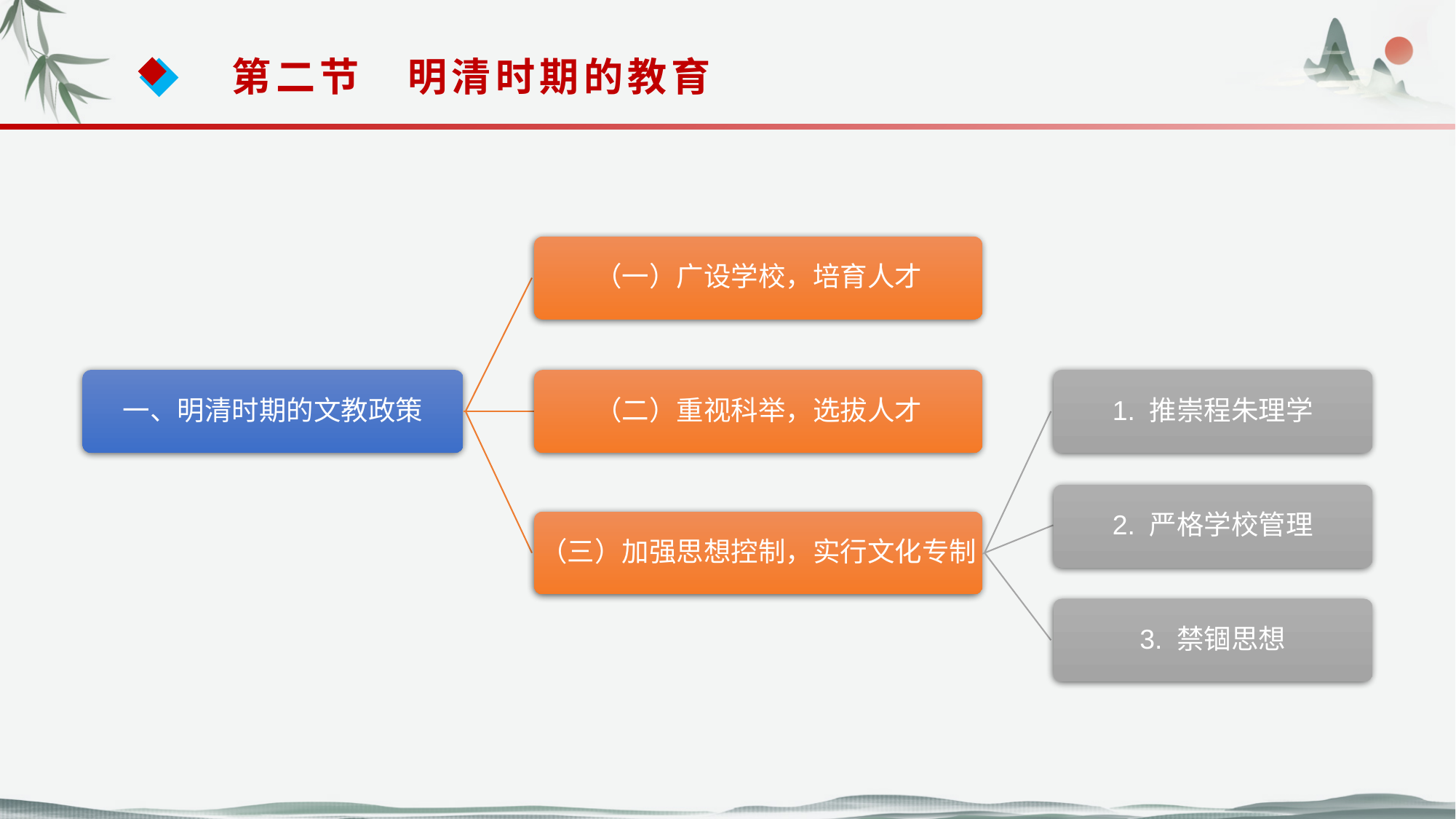

第二节　明清时期的教育

（一）广设学校，培育人才

一、明清时期的文教政策
（二）重视科举，选拔人才

1. 推崇程朱理学

（三）加强思想控制，实行文化专制
2. 严格学校管理

3. 禁锢思想